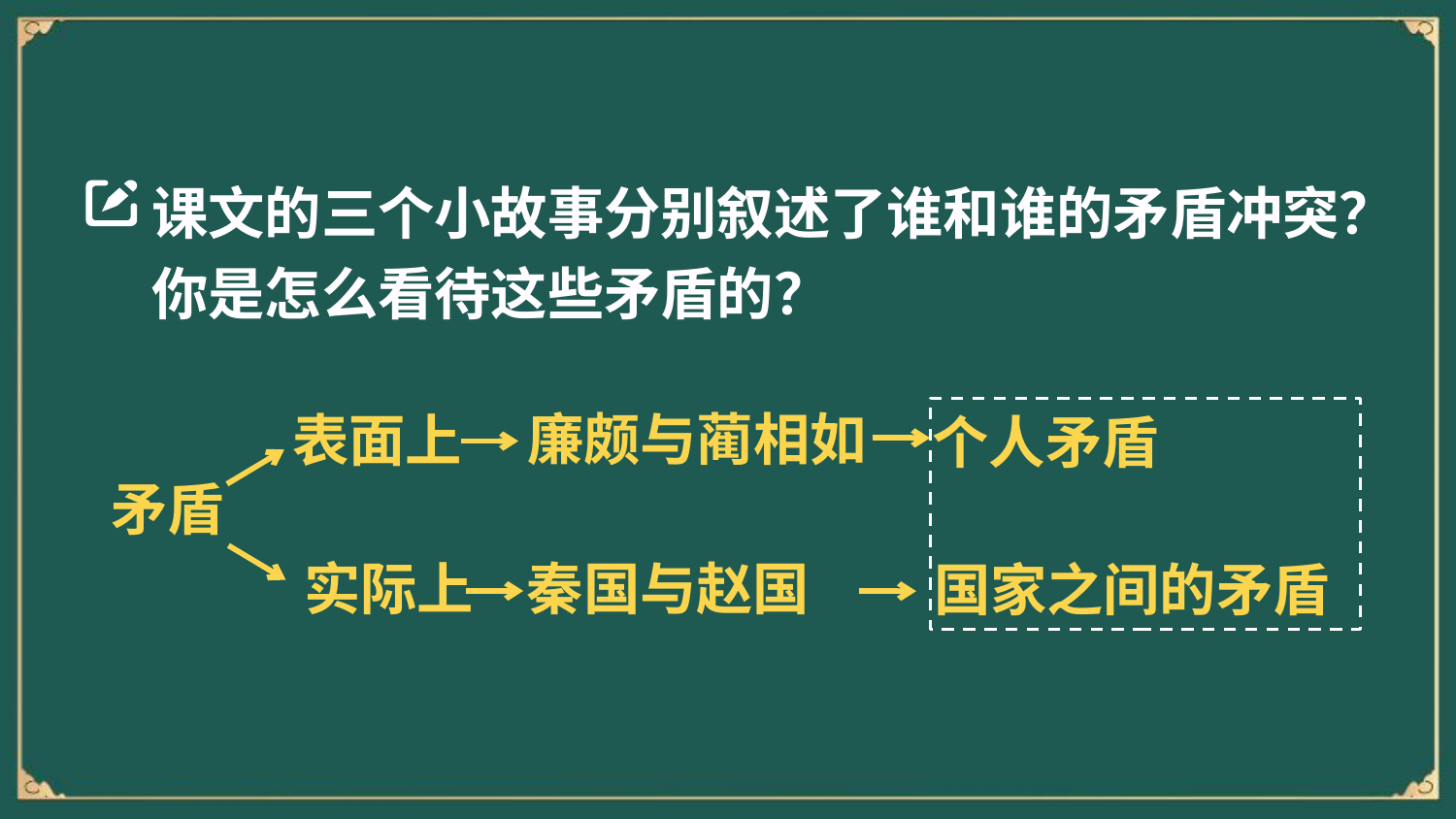

课文的三个小故事分别叙述了谁和谁的矛盾冲突？你是怎么看待这些矛盾的？

廉颇与蔺相如

表面上
个人矛盾
矛盾
实际上
秦国与赵国
国家之间的矛盾